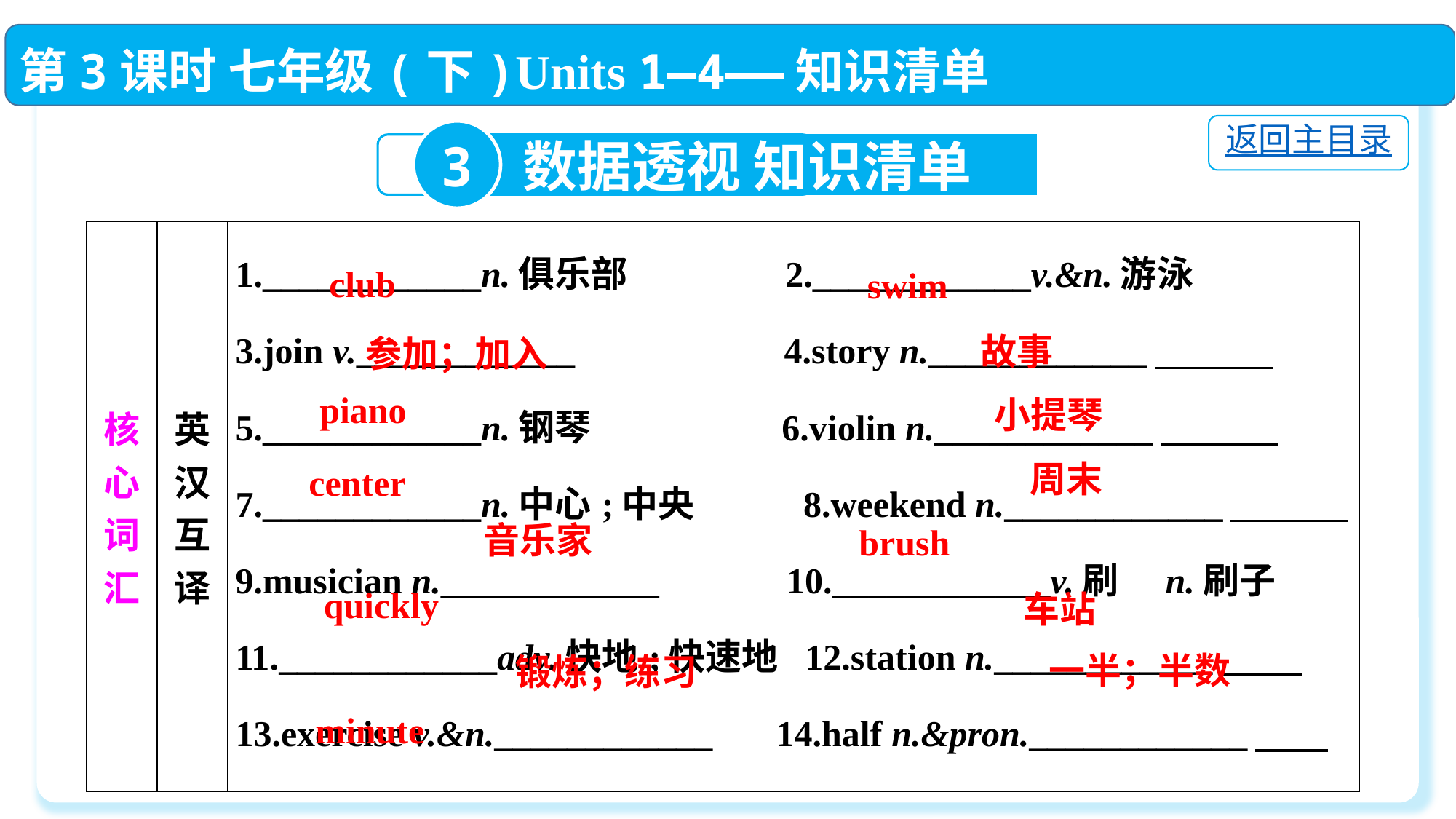

第3课时 七年级(下)Units 1—4——知识清单

返回主目录
3

数据透视 知识清单
| 核心词汇 | 英汉互译 | 1.\_\_\_\_\_\_\_\_\_\_\_\_n.俱乐部 2.\_\_\_\_\_\_\_\_\_\_\_\_v.&n.游泳 3.join v.\_\_\_\_\_\_\_\_\_\_\_\_ 4.story n.\_\_\_\_\_\_\_\_\_\_\_\_　　　 5.\_\_\_\_\_\_\_\_\_\_\_\_n.钢琴 6.violin n.\_\_\_\_\_\_\_\_\_\_\_\_　　　 7.\_\_\_\_\_\_\_\_\_\_\_\_n.中心;中央 8.weekend n.\_\_\_\_\_\_\_\_\_\_\_\_　　　 9.musician n.\_\_\_\_\_\_\_\_\_\_\_\_ 10.\_\_\_\_\_\_\_\_\_\_\_\_v.刷　n.刷子 11.\_\_\_\_\_\_\_\_\_\_\_\_adv.快地;快速地 12.station n.\_\_\_\_\_\_\_\_\_\_\_\_　　 13.exercise v.&n.\_\_\_\_\_\_\_\_\_\_\_\_ 14.half n.&pron.\_\_\_\_\_\_\_\_\_\_\_\_　　　 15.\_\_\_\_\_\_\_\_\_\_\_\_n.分钟 |
| --- | --- | --- |
club
swim
故事
参加；加入
piano
小提琴
周末
center
音乐家
brush
quickly
车站
一半；半数
锻炼；练习
minute